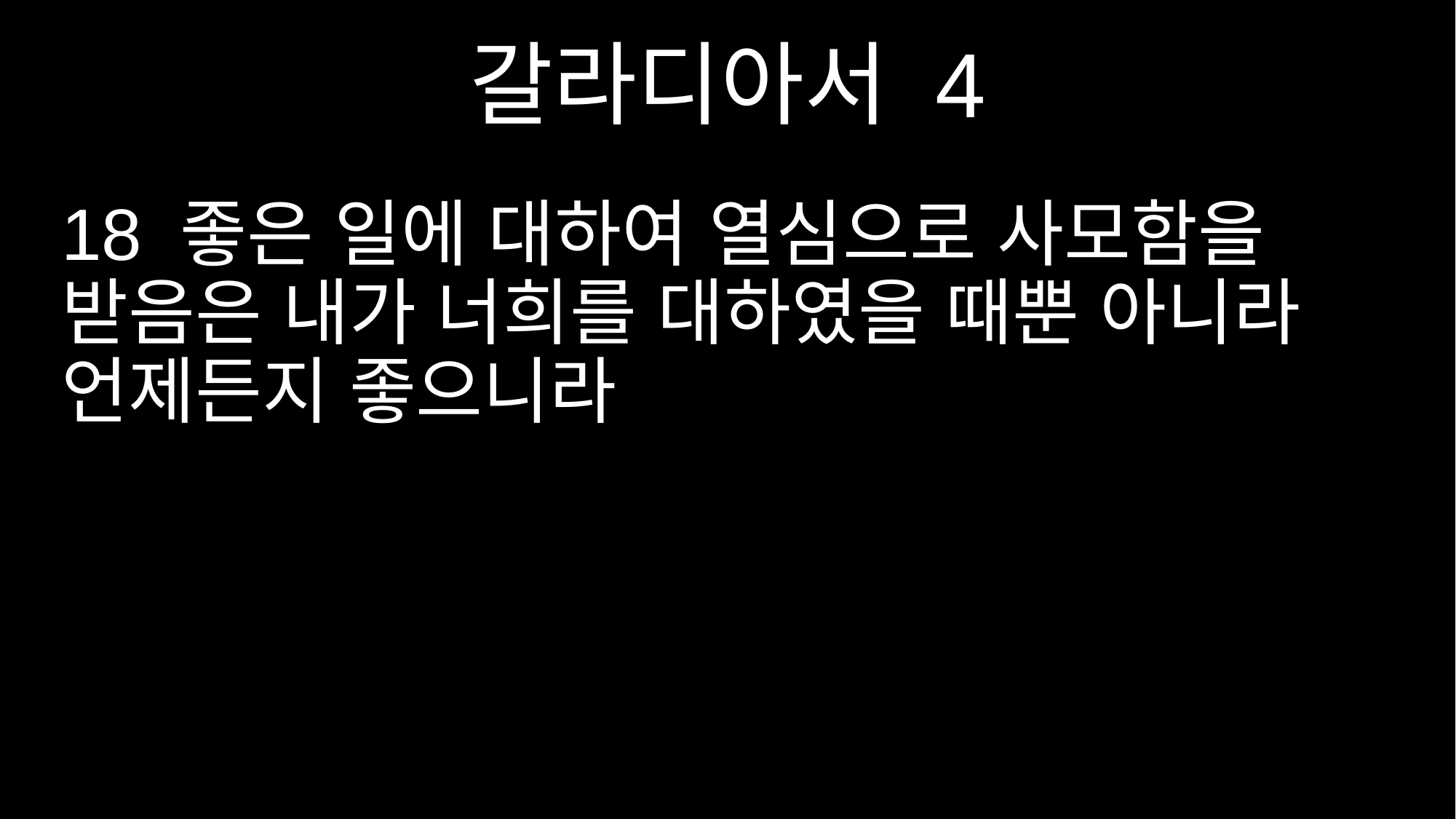

갈라디아서 4
18 좋은 일에 대하여 열심으로 사모함을 받음은 내가 너희를 대하였을 때뿐 아니라 언제든지 좋으니라